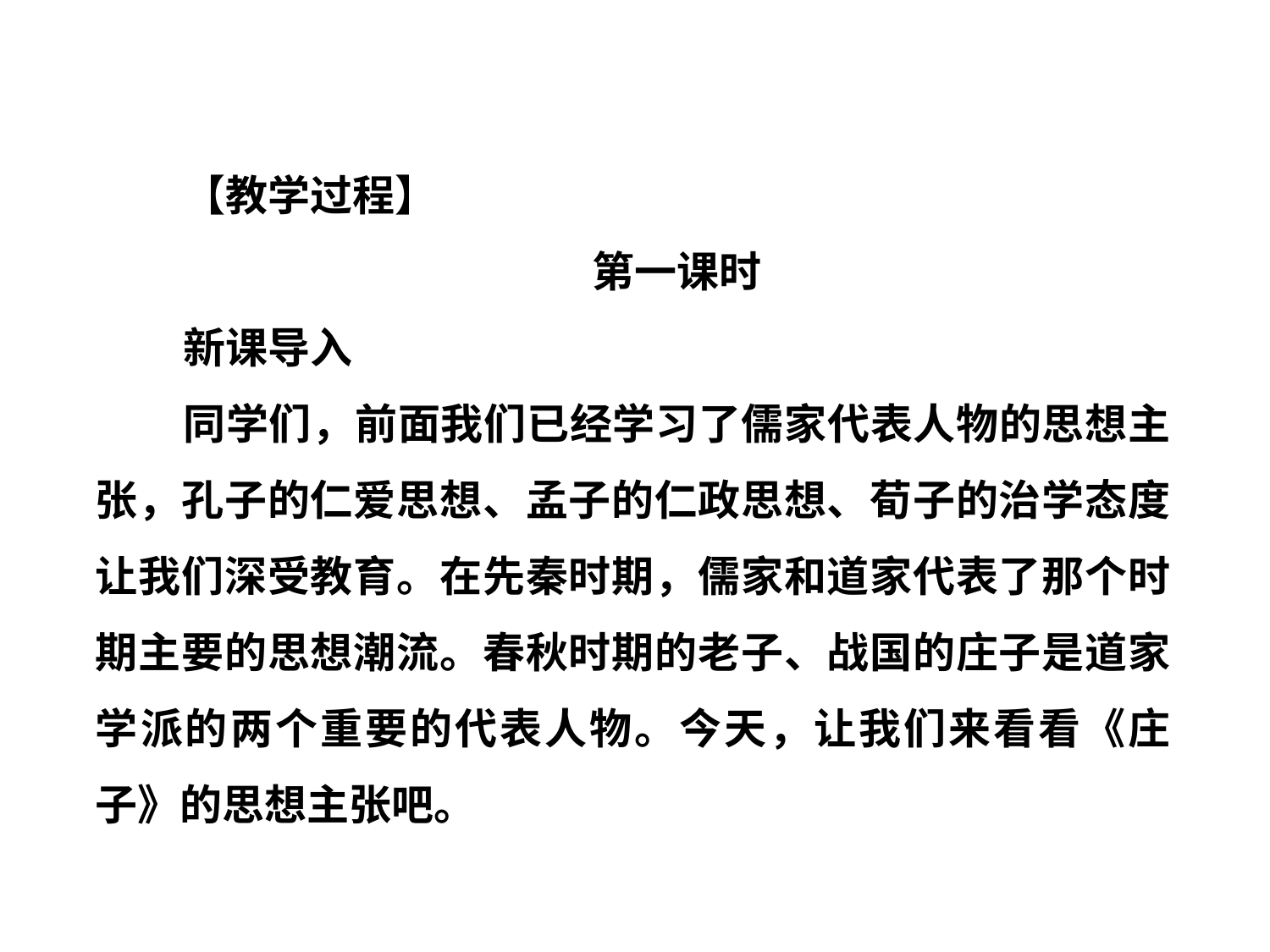

【教学过程】
第一课时
新课导入
同学们，前面我们已经学习了儒家代表人物的思想主张，孔子的仁爱思想、孟子的仁政思想、荀子的治学态度让我们深受教育。在先秦时期，儒家和道家代表了那个时期主要的思想潮流。春秋时期的老子、战国的庄子是道家学派的两个重要的代表人物。今天，让我们来看看《庄子》的思想主张吧。